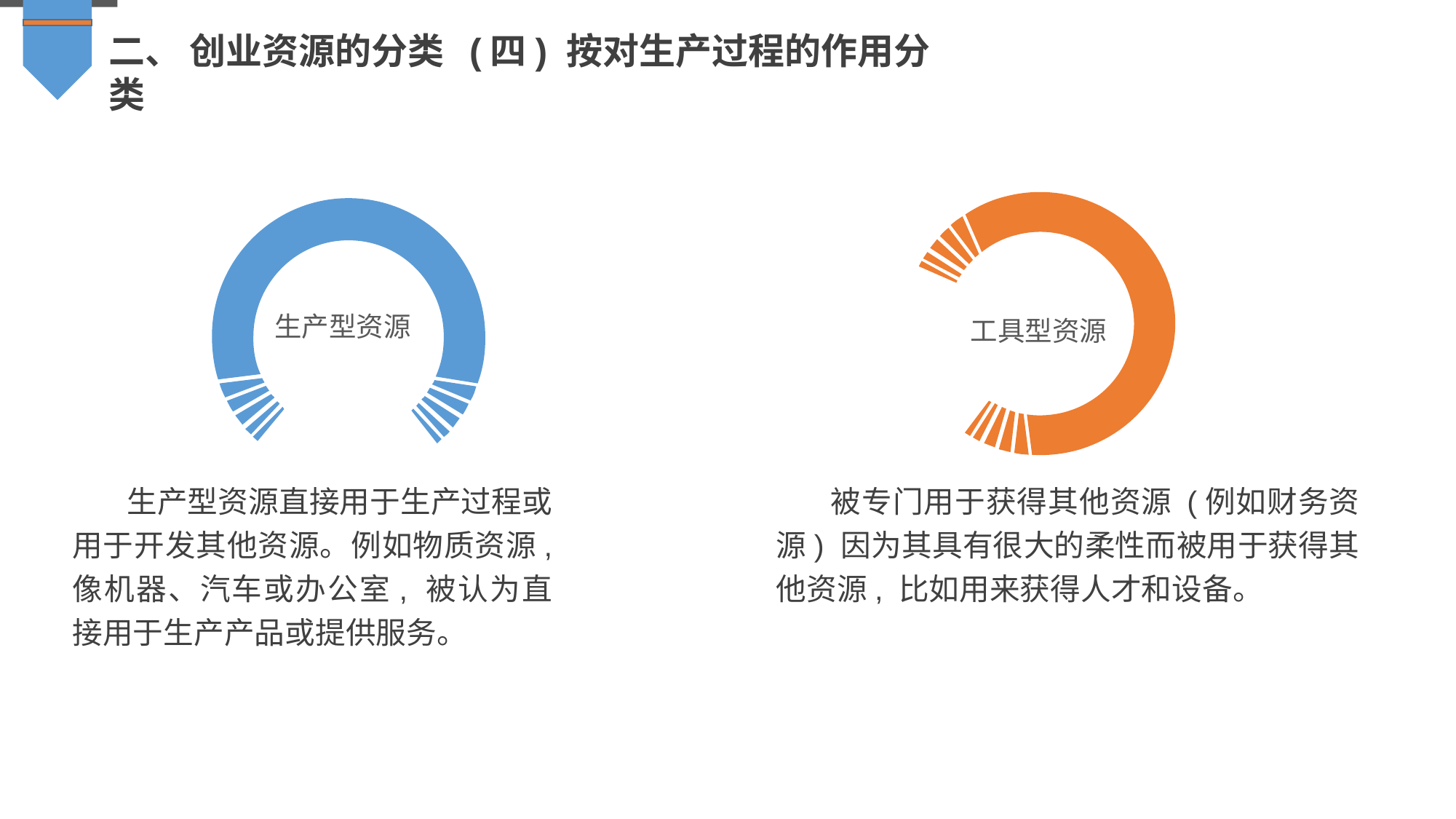

二、 创业资源的分类  (四) 按对生产过程的作用分类

生产型资源
工具型资源
生产型资源直接用于生产过程或用于开发其他资源。例如物质资源, 像机器、汽车或办公室, 被认为直接用于生产产品或提供服务。
被专门用于获得其他资源 (例如财务资源) 因为其具有很大的柔性而被用于获得其他资源, 比如用来获得人才和设备。